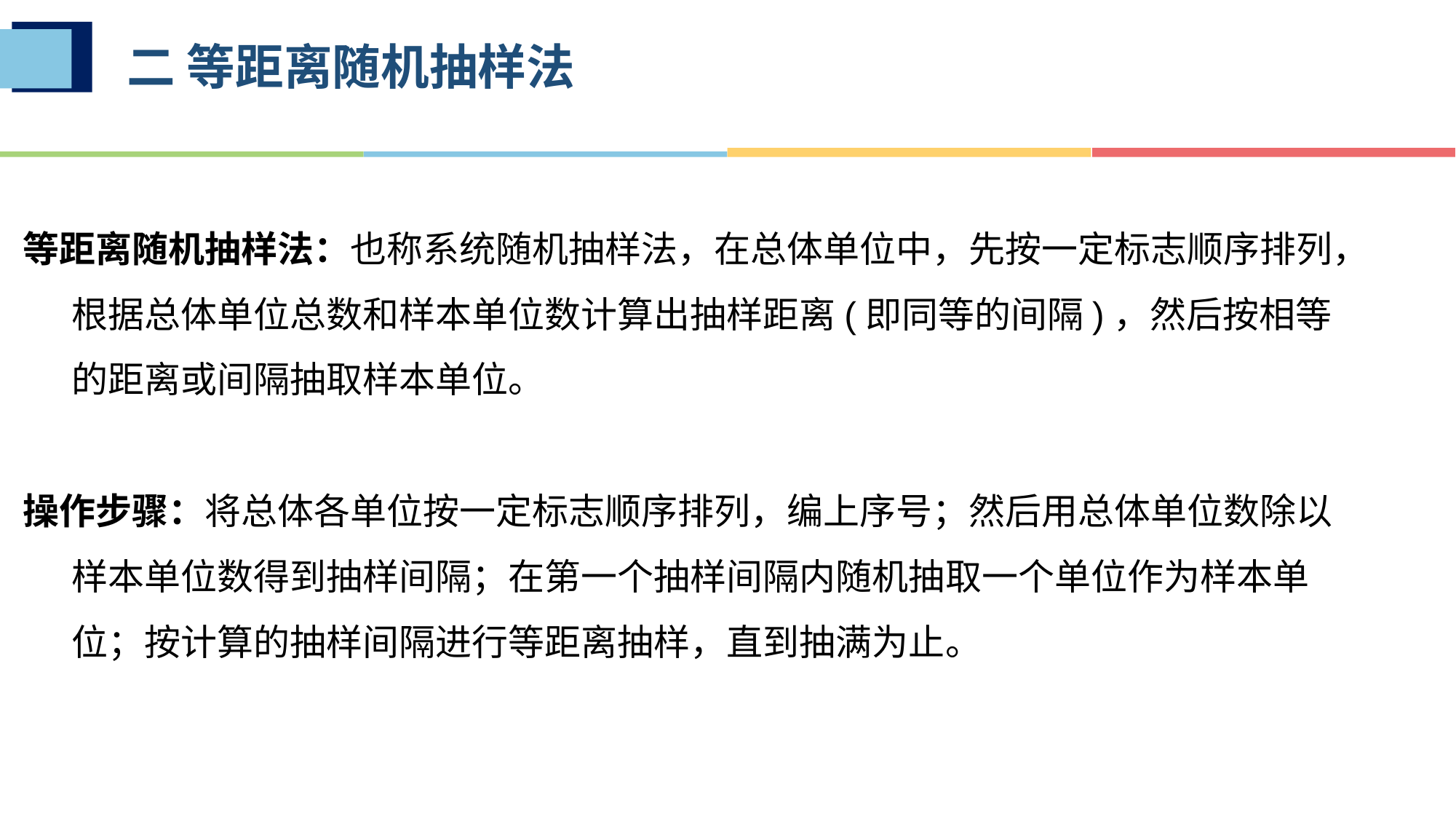

# 二 等距离随机抽样法

等距离随机抽样法：也称系统随机抽样法，在总体单位中，先按一定标志顺序排列，根据总体单位总数和样本单位数计算出抽样距离(即同等的间隔)，然后按相等的距离或间隔抽取样本单位。

操作步骤：将总体各单位按一定标志顺序排列，编上序号；然后用总体单位数除以样本单位数得到抽样间隔；在第一个抽样间隔内随机抽取一个单位作为样本单位；按计算的抽样间隔进行等距离抽样，直到抽满为止。